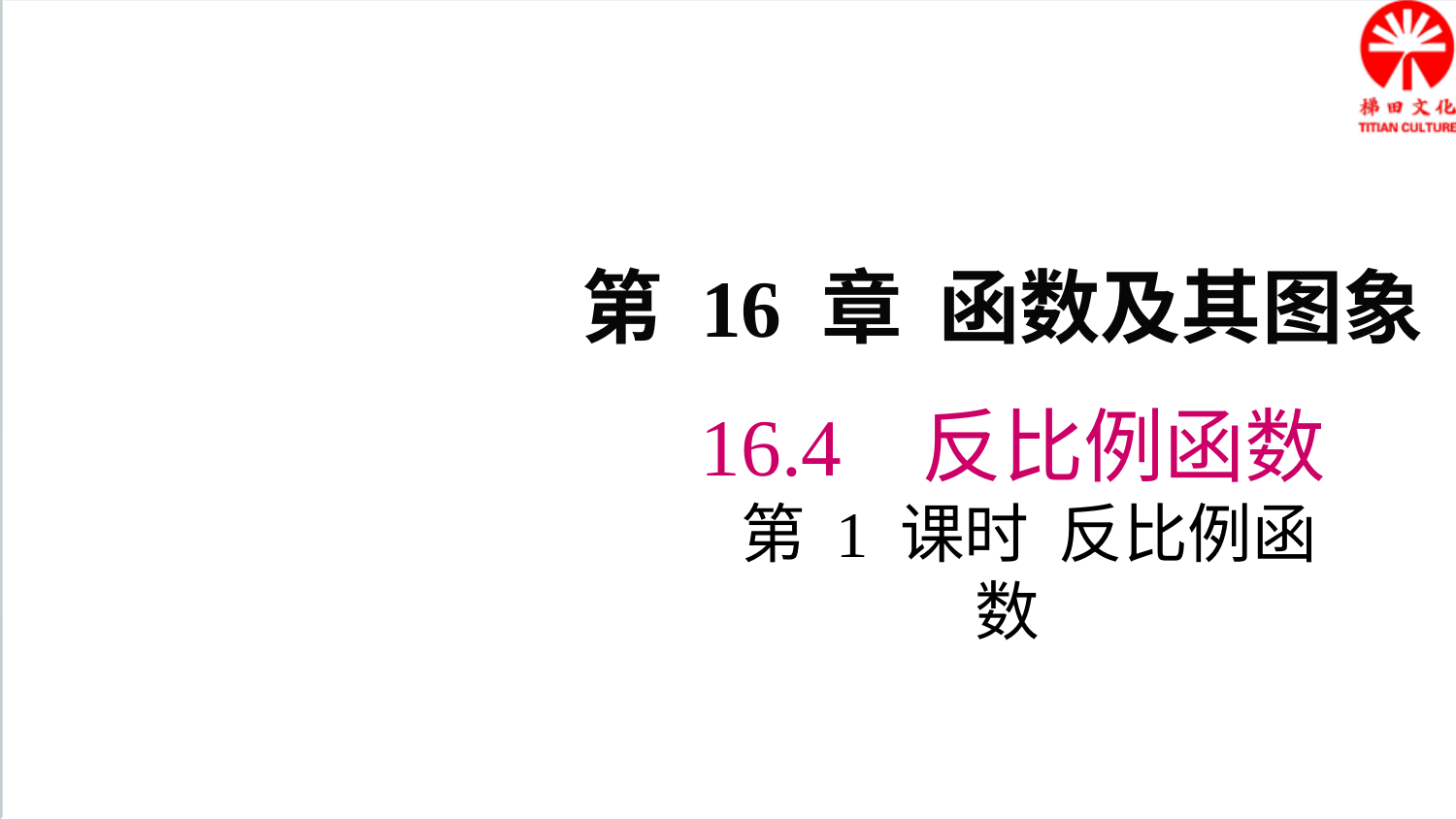

第 16 章  函数及其图象
16.4   反比例函数
  第 1 课时  反比例函数